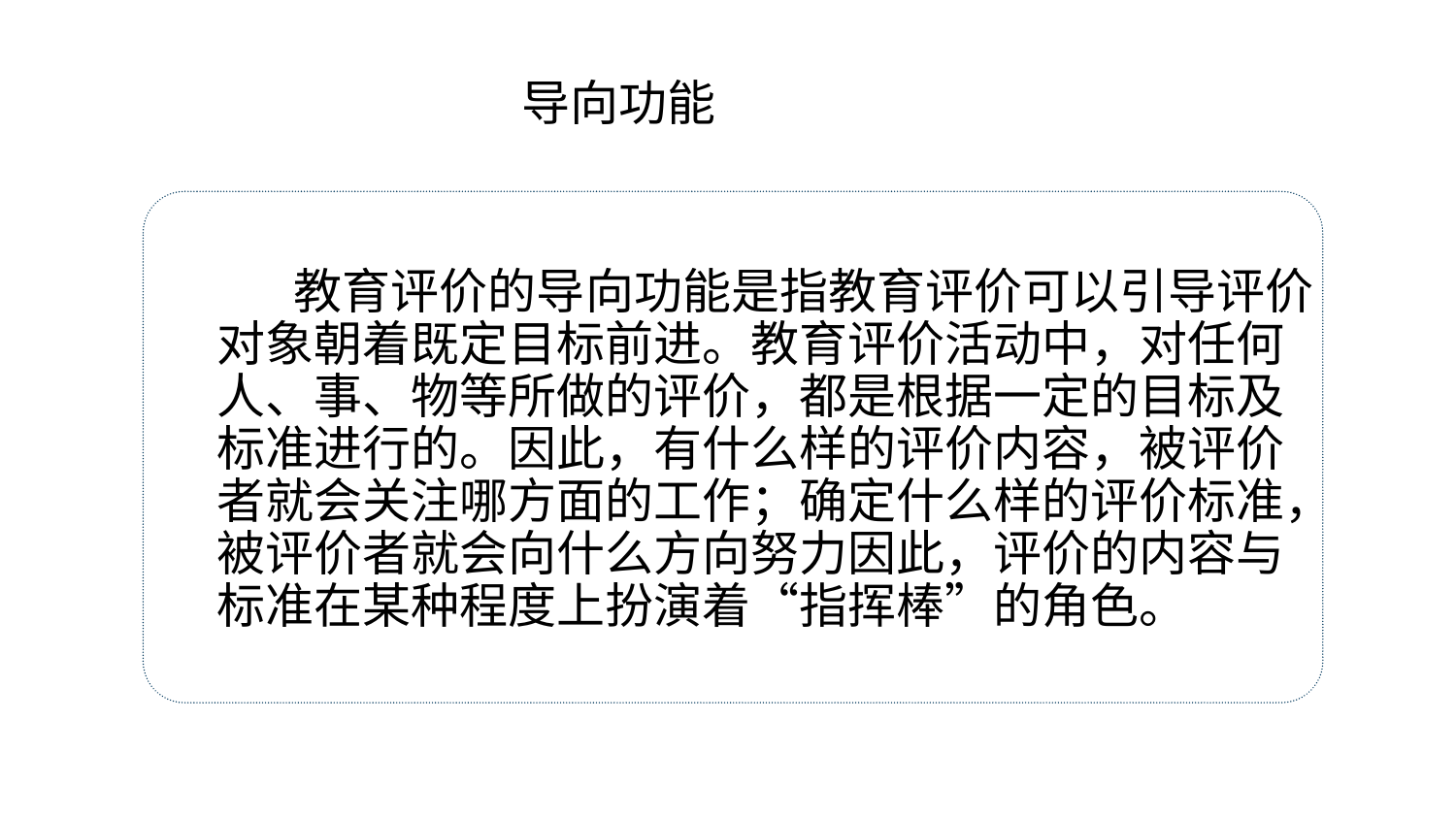

导向功能

      教育评价的导向功能是指教育评价可以引导评价对象朝着既定目标前进。教育评价活动中，对任何人、事、物等所做的评价，都是根据一定的目标及标准进行的。因此，有什么样的评价内容，被评价者就会关注哪方面的工作；确定什么样的评价标准，被评价者就会向什么方向努力因此，评价的内容与标准在某种程度上扮演着“指挥棒”的角色。